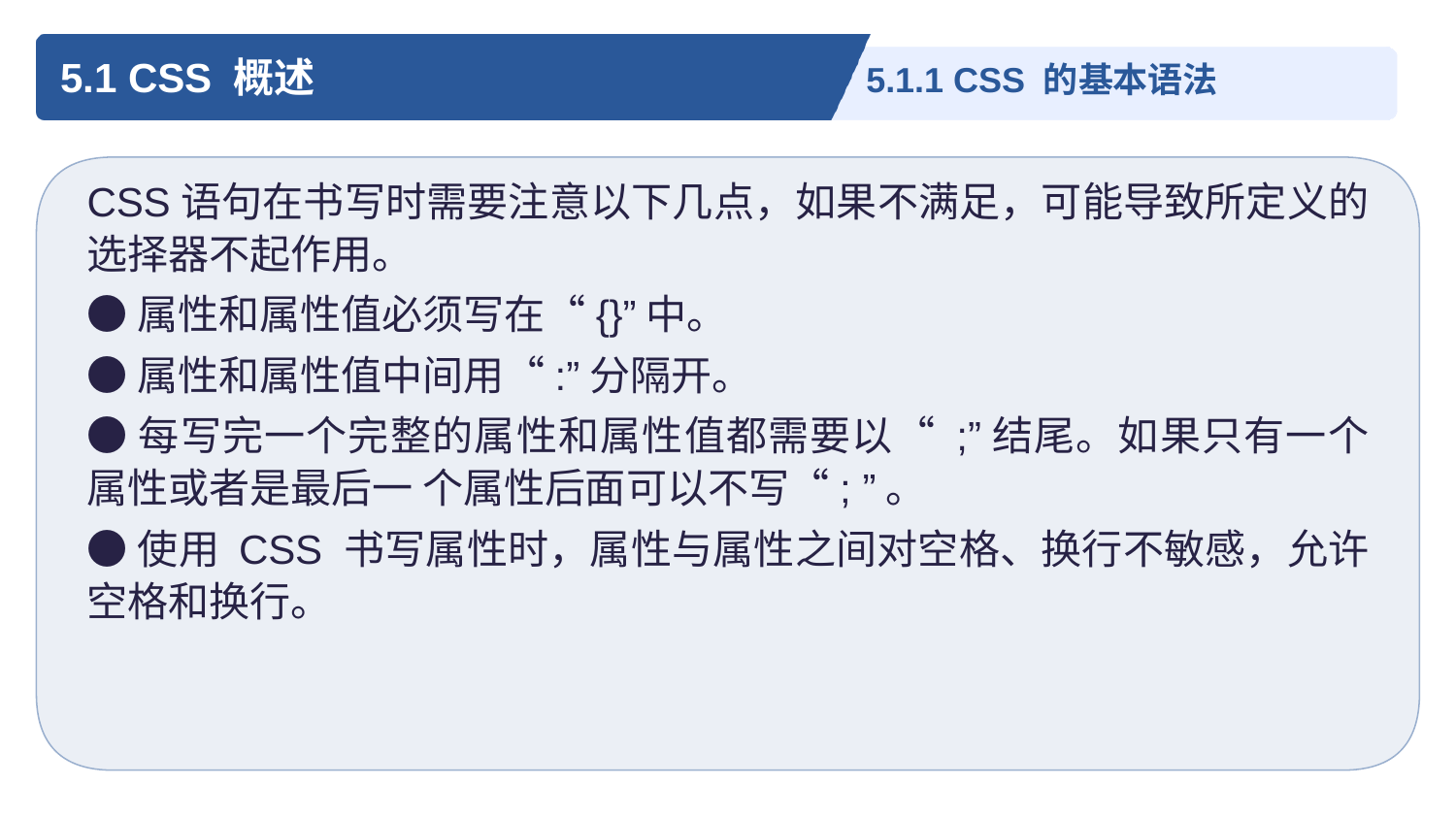

5.1 CSS 概述
5.1.1 CSS 的基本语法

CSS语句在书写时需要注意以下几点，如果不满足，可能导致所定义的选择器不起作用。
●属性和属性值必须写在“{}”中。
●属性和属性值中间用“:”分隔开。
●每写完一个完整的属性和属性值都需要以“ ;”结尾。如果只有一个属性或者是最后一 个属性后面可以不写“; ”。
●使用 CSS 书写属性时，属性与属性之间对空格、换行不敏感，允许空格和换行。